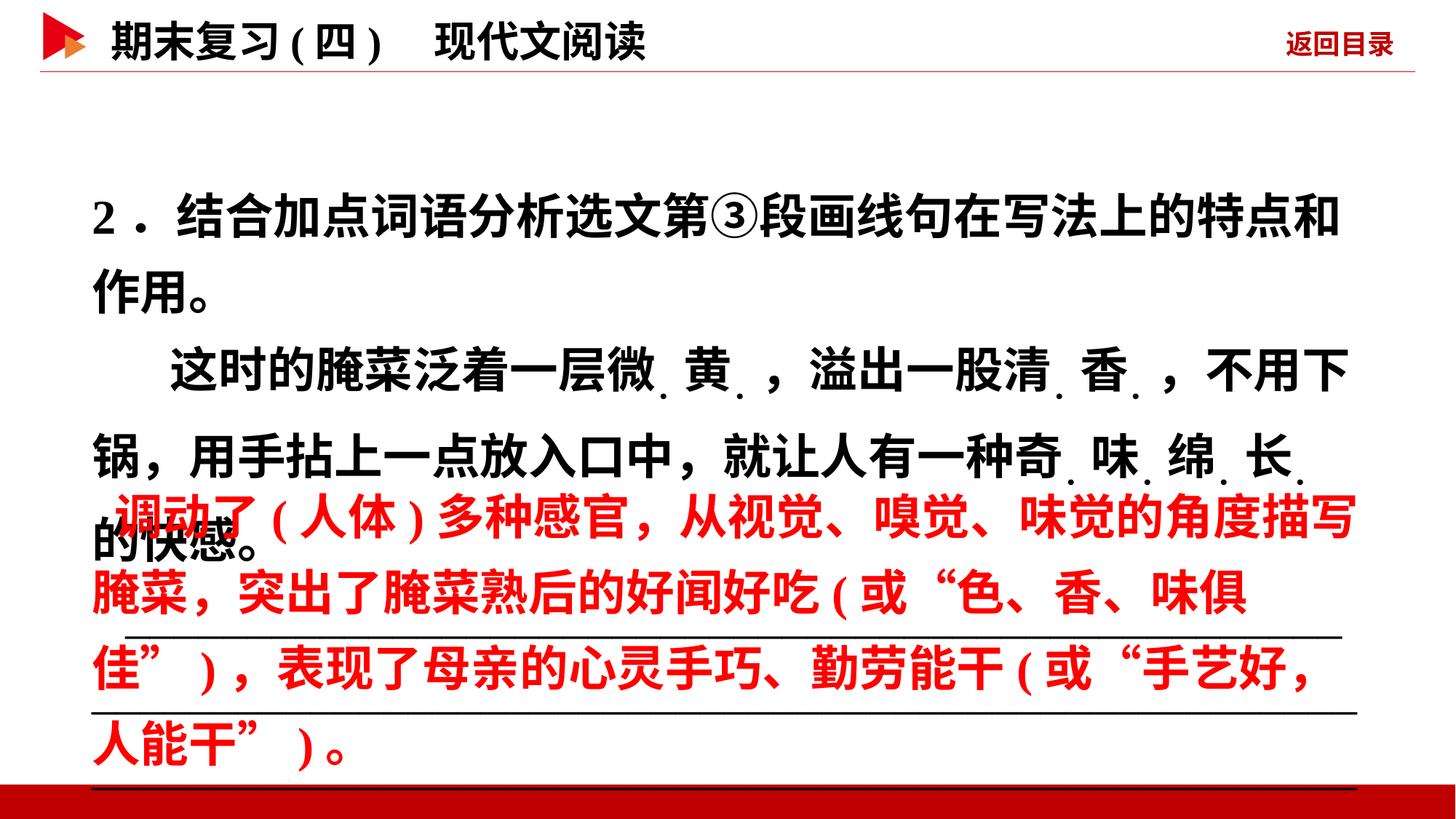

2．结合加点词语分析选文第③段画线句在写法上的特点和作用。
   这时的腌菜泛着一层微．黄．，溢出一股清．香．，不用下锅，用手拈上一点放入口中，就让人有一种奇．味．绵．长．的快感。
____________________________________________________________________________________________________________________________________________________________
 调动了(人体)多种感官，从视觉、嗅觉、味觉的角度描写腌菜，突出了腌菜熟后的好闻好吃(或“色、香、味俱佳”)，表现了母亲的心灵手巧、勤劳能干(或“手艺好，人能干”)。